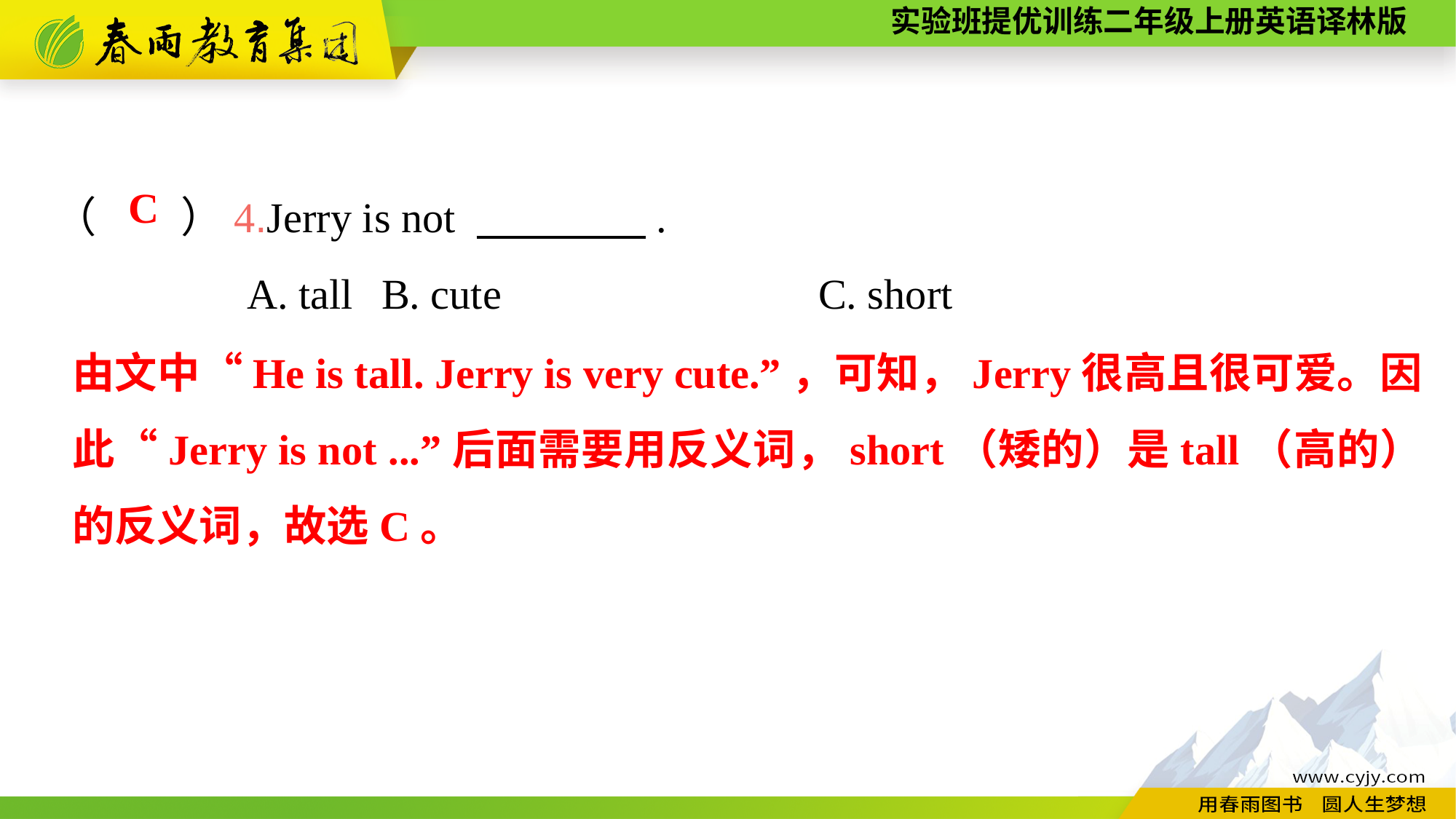

（　　）4.Jerry is not 　　　　.
A. tall	B. cute			C. short
C
由文中“He is tall. Jerry is very cute.”，可知，Jerry很高且很可爱。因此“Jerry is not ...”后面需要用反义词，short（矮的）是tall（高的）的反义词，故选C。